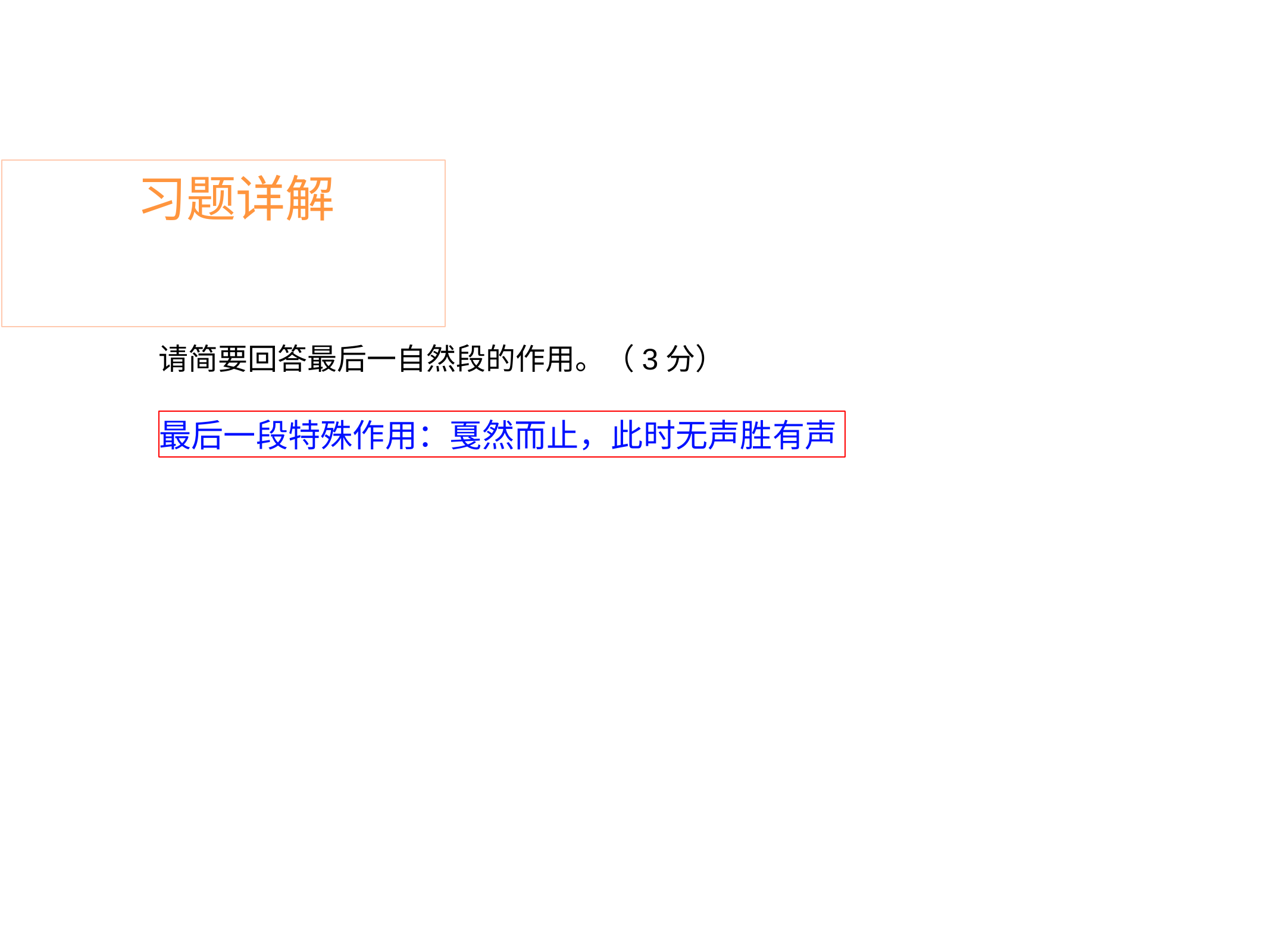

# 习题详解
请简要回答最后一自然段的作用。（3分）

最后一段特殊作用：戛然而止，此时无声胜有声